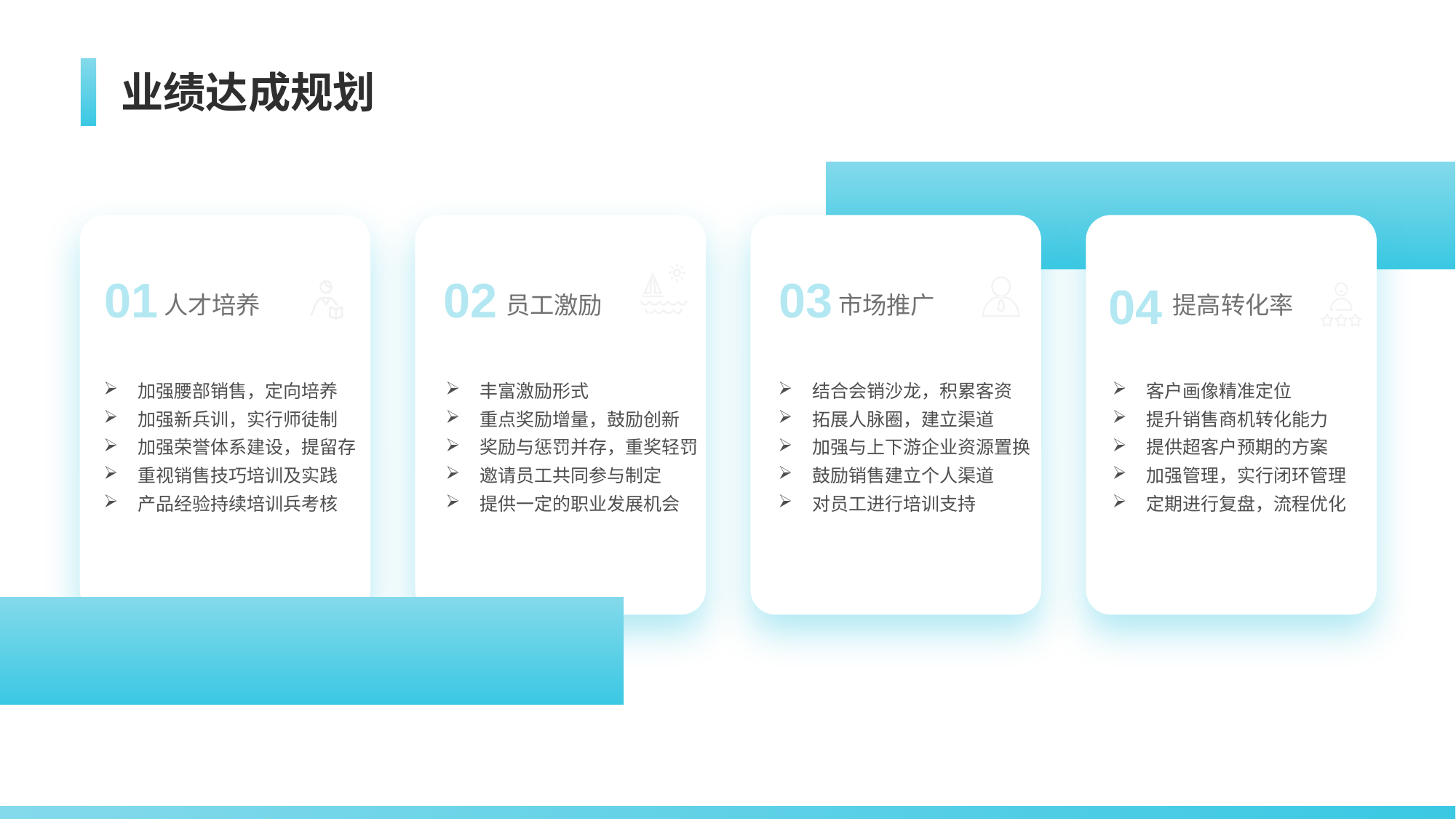

# 业绩达成规划

01
人才培养
加强腰部销售，定向培养
加强新兵训，实行师徒制
加强荣誉体系建设，提留存
重视销售技巧培训及实践
产品经验持续培训兵考核

02

员工激励
丰富激励形式
重点奖励增量，鼓励创新
奖励与惩罚并存，重奖轻罚
邀请员工共同参与制定
提供一定的职业发展机会

03

市场推广
结合会销沙龙，积累客资
拓展人脉圈，建立渠道
加强与上下游企业资源置换
鼓励销售建立个人渠道
对员工进行培训支持

04

提高转化率
客户画像精准定位
提升销售商机转化能力
提供超客户预期的方案
加强管理，实行闭环管理
定期进行复盘，流程优化